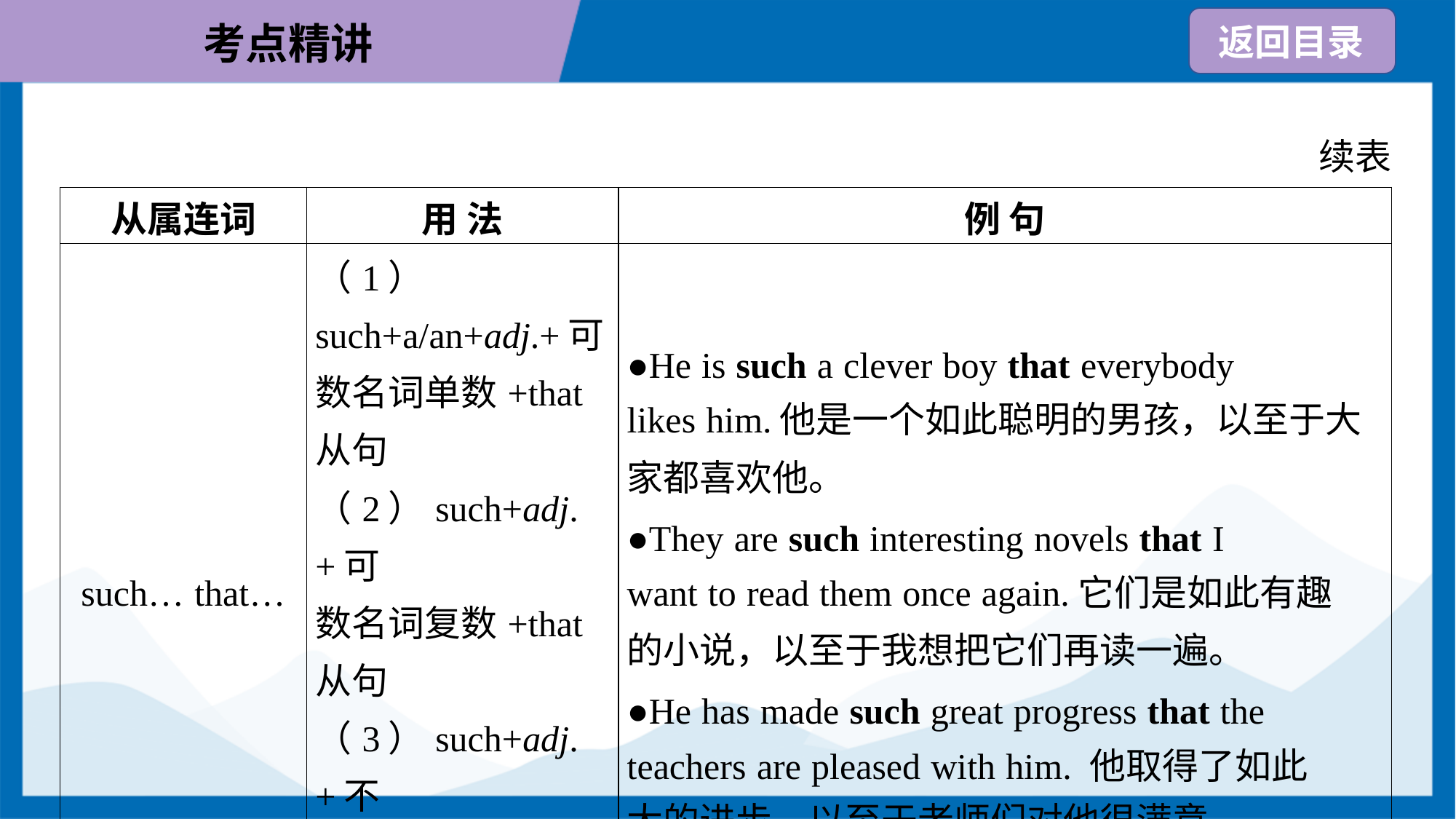

续表
| 从属连词 | 用 法 | 例 句 |
| --- | --- | --- |
| such… that… | （1） such+a/an+adj.+可 数名词单数+that 从句 （2）such+adj.+可 数名词复数+that 从句 （3）such+adj.+不 可数名词+that从句 | ●He is such a clever boy that everybody likes him.他是一个如此聪明的男孩，以至于大 家都喜欢他。 ●They are such interesting novels that I want to read them once again.它们是如此有趣 的小说，以至于我想把它们再读一遍。 ●He has made such great progress that the teachers are pleased with him. 他取得了如此 大的进步，以至于老师们对他很满意。 |